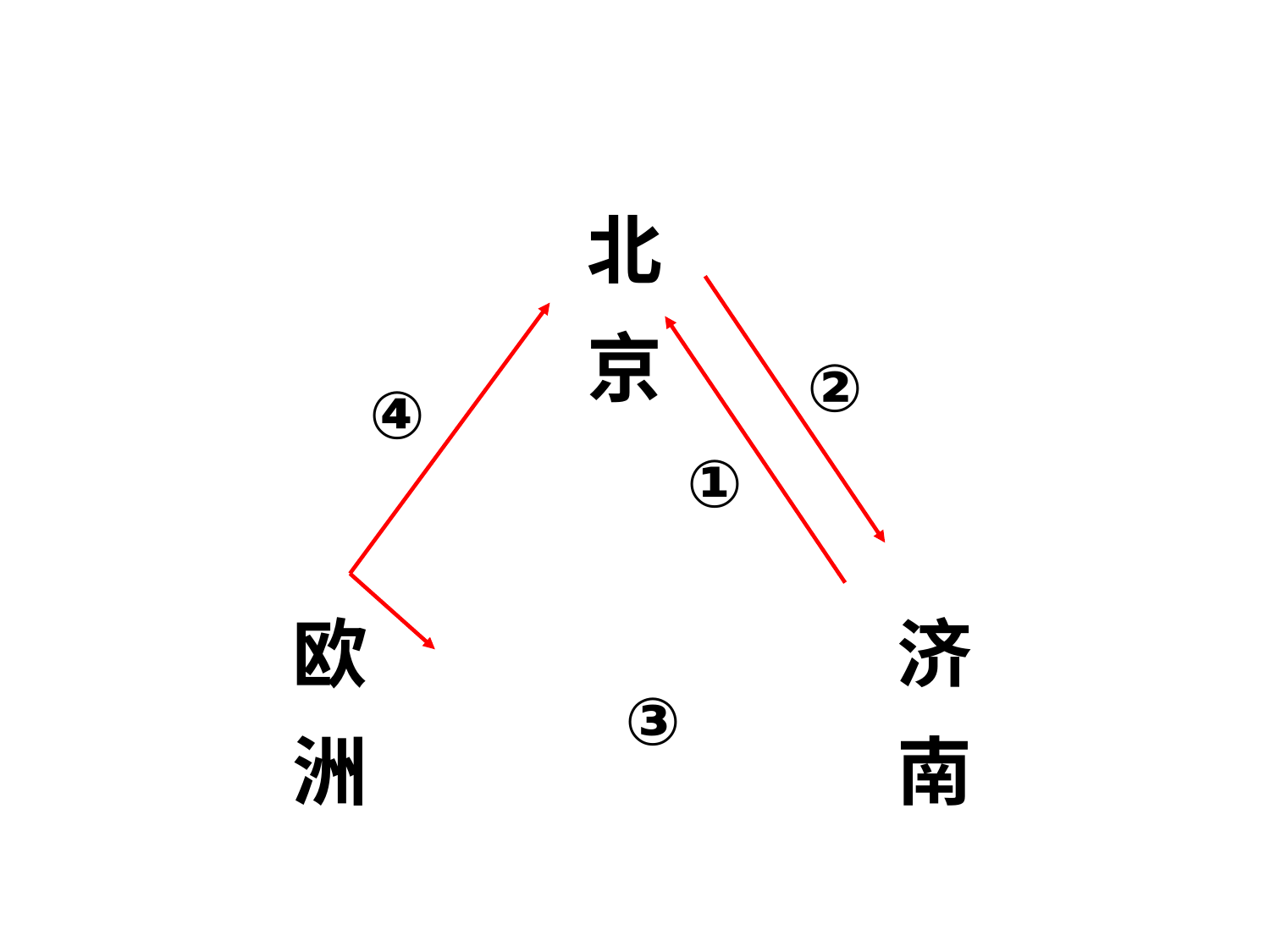

北京
②
④
①
欧洲
济南
③